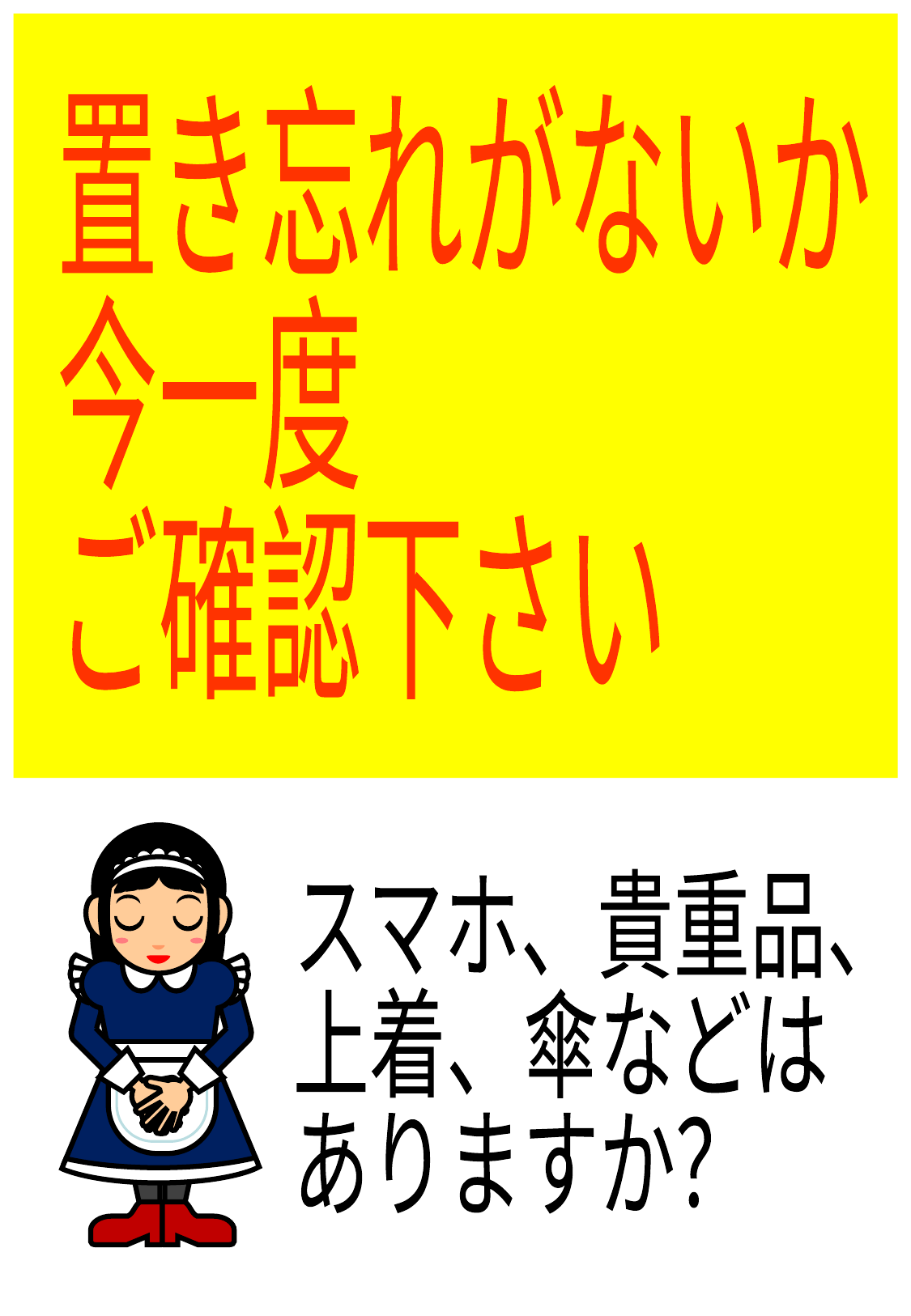

置き忘れがないか
今一度
ご確認下さい

スマホ、貴重品、
上着、傘などは
ありますか？